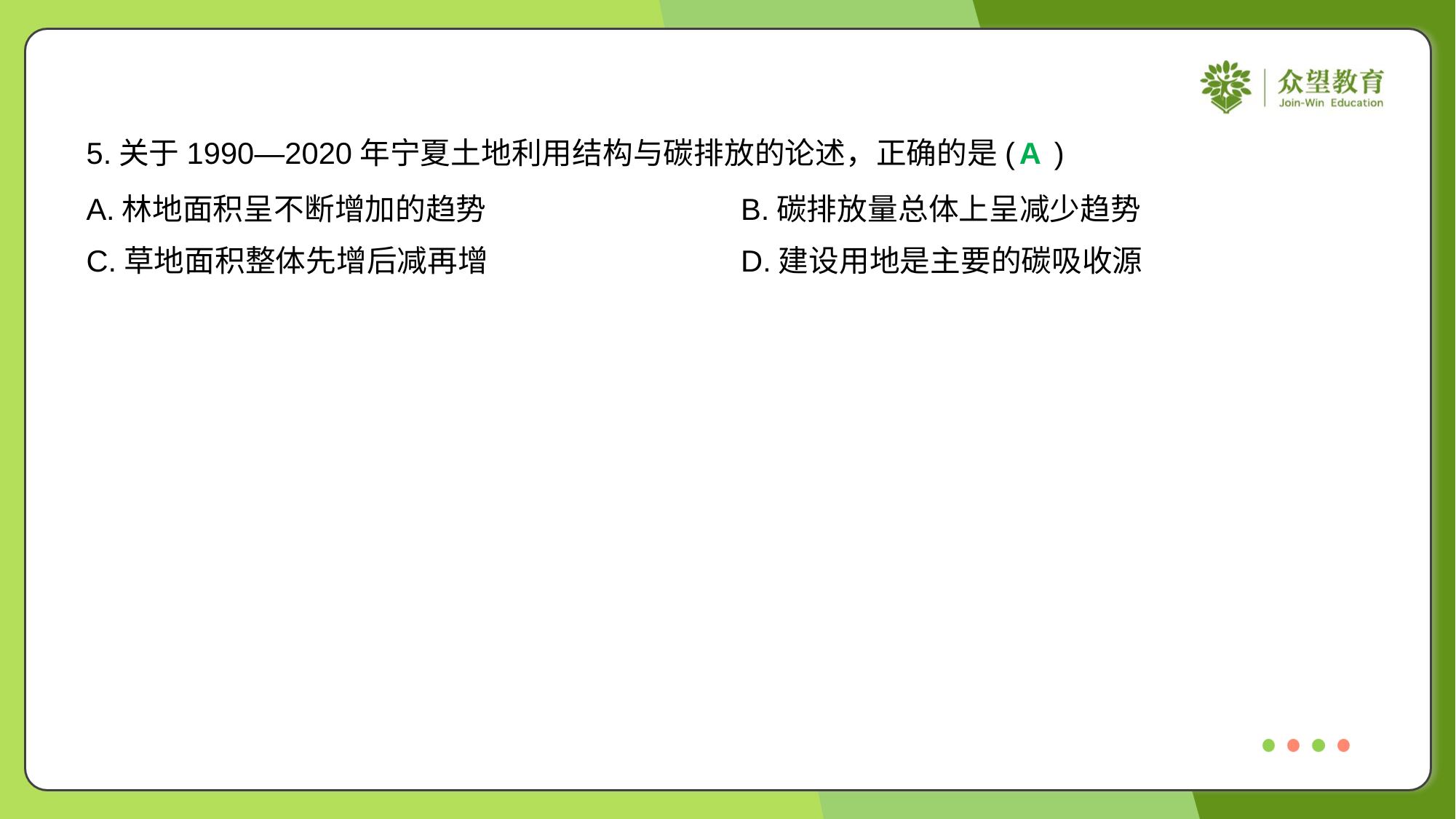

5.关于1990—2020年宁夏土地利用结构与碳排放的论述，正确的是(     )
A
A.林地面积呈不断增加的趋势	B.碳排放量总体上呈减少趋势
C.草地面积整体先增后减再增	D.建设用地是主要的碳吸收源